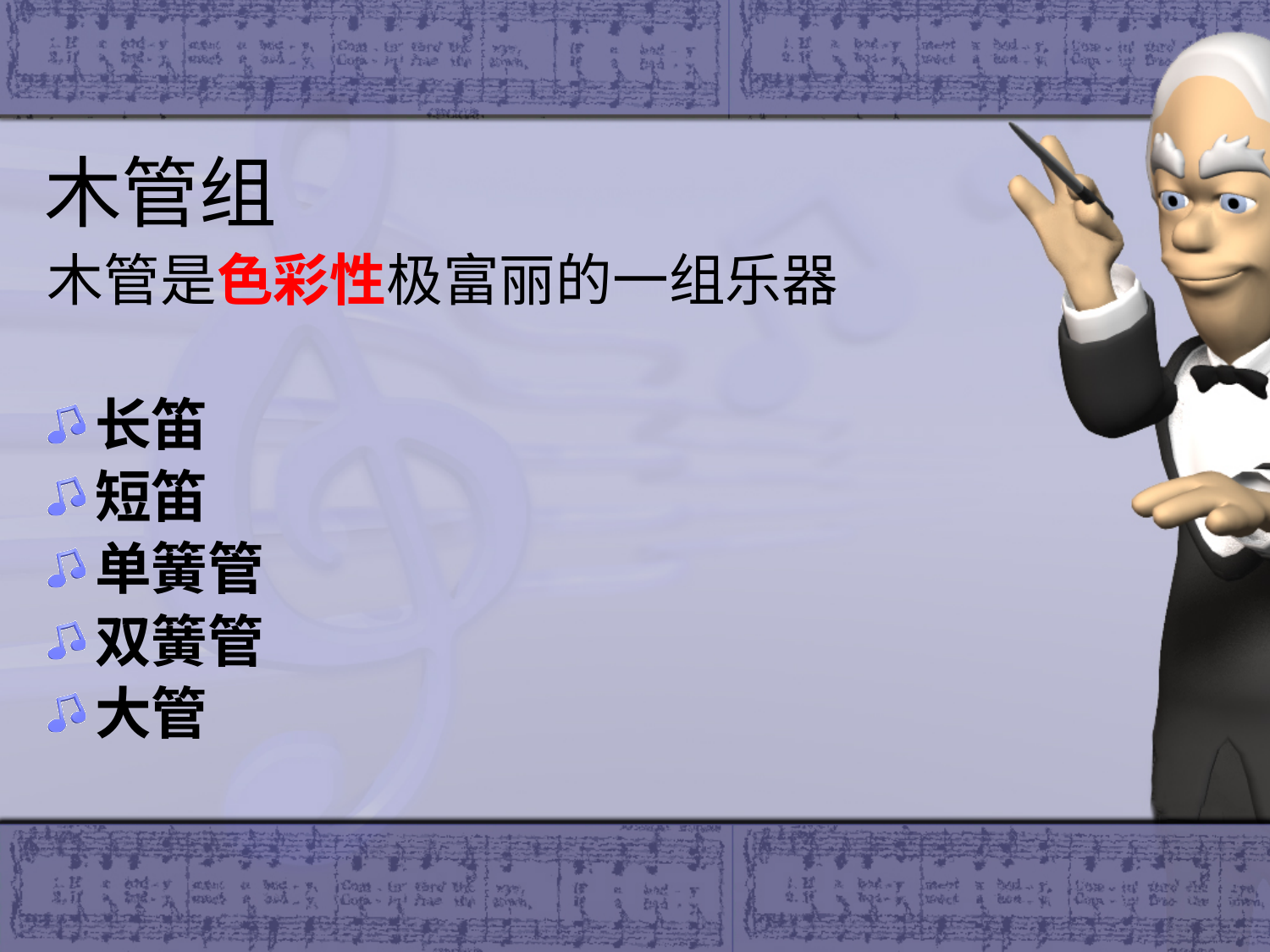

# 木管组
木管是色彩性极富丽的一组乐器

长笛
短笛
单簧管
双簧管
大管